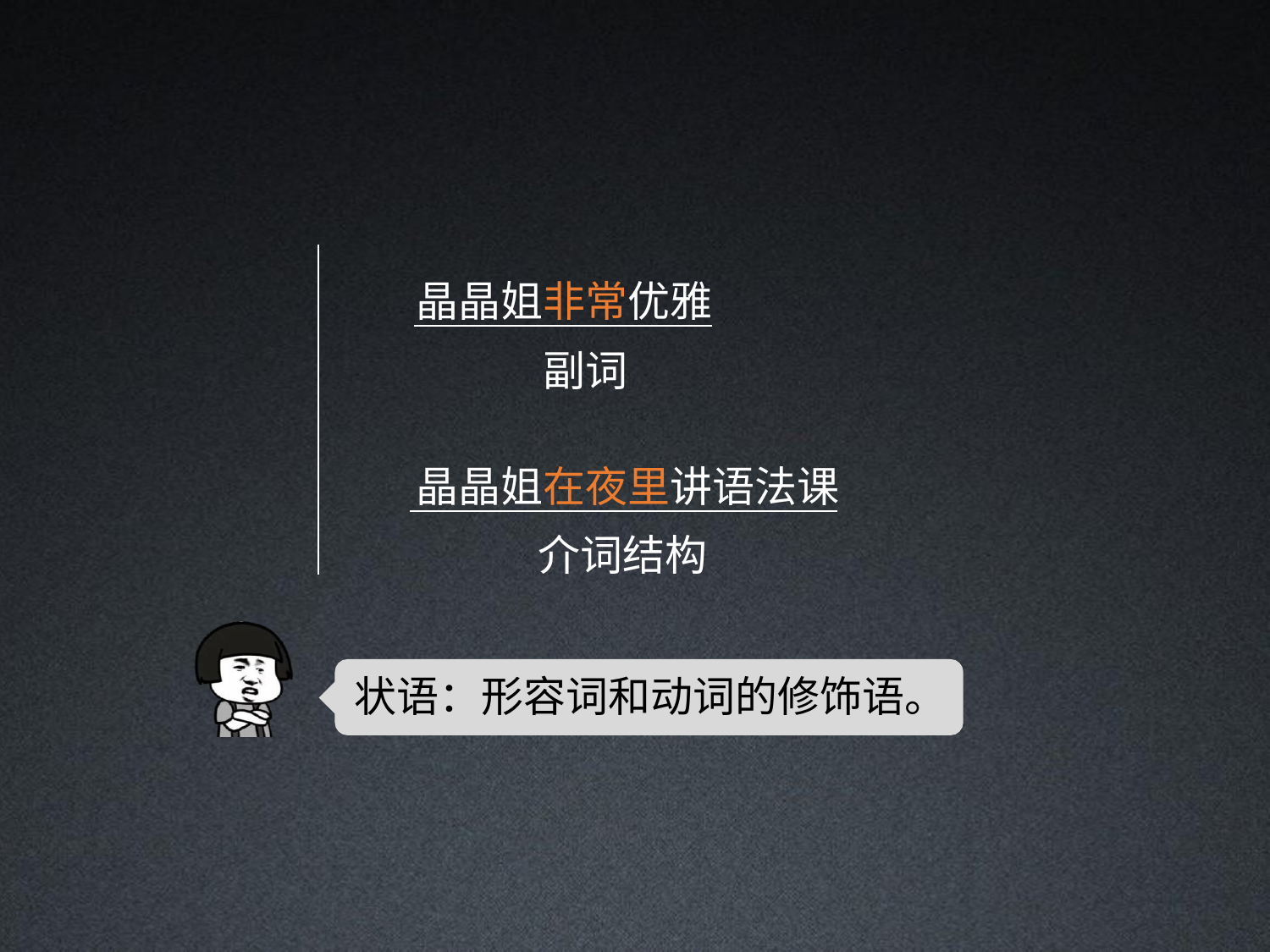

晶晶姐非常优雅
副词
晶晶姐在夜里讲语法课 介词结构

状语：形容词和动词的修饰语。